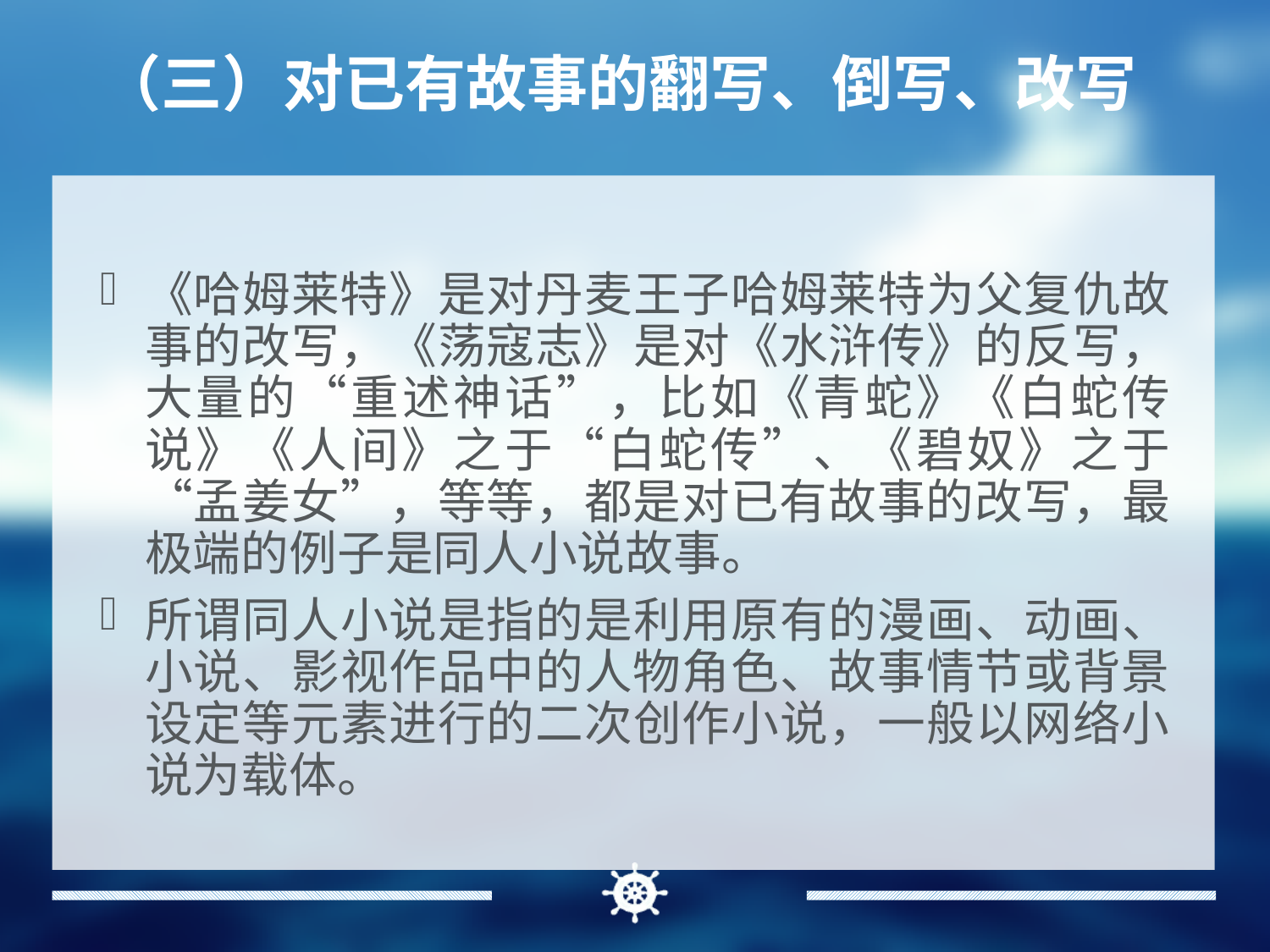

# （三）对已有故事的翻写、倒写、改写

《哈姆莱特》是对丹麦王子哈姆莱特为父复仇故事的改写，《荡寇志》是对《水浒传》的反写，大量的“重述神话”，比如《青蛇》《白蛇传说》《人间》之于“白蛇传”、《碧奴》之于“孟姜女”，等等，都是对已有故事的改写，最极端的例子是同人小说故事。
所谓同人小说是指的是利用原有的漫画、动画、小说、影视作品中的人物角色、故事情节或背景设定等元素进行的二次创作小说，一般以网络小说为载体。